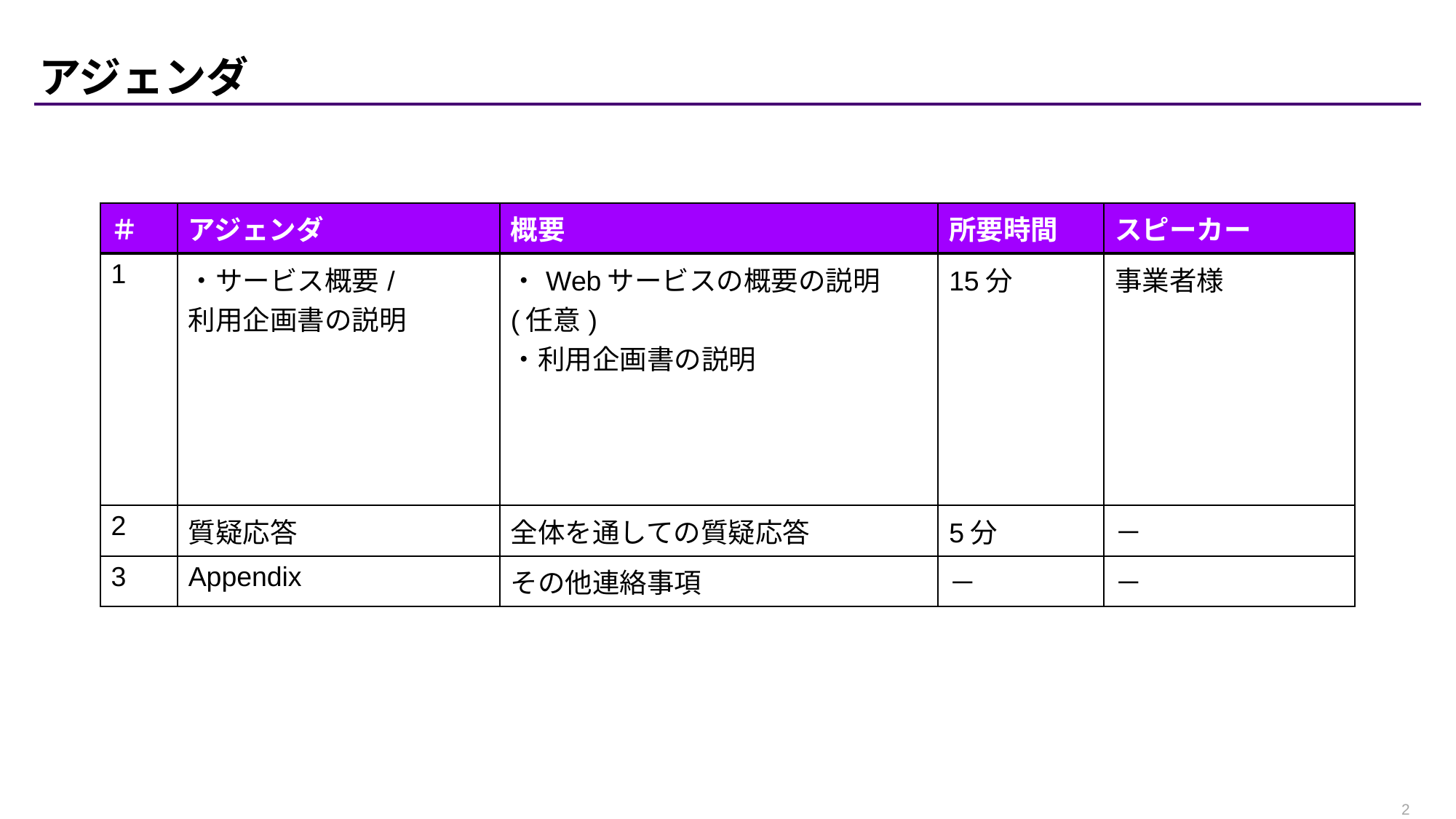

# アジェンダ
| ＃ | アジェンダ | 概要 | 所要時間 | スピーカー |
| --- | --- | --- | --- | --- |
| 1 | ・サービス概要/ 利用企画書の説明 | ・Webサービスの概要の説明(任意) ・利用企画書の説明 | 15分 | 事業者様 |
| 2 | 質疑応答 | 全体を通しての質疑応答 | 5分 | － |
| 3 | Appendix | その他連絡事項 | － | － |